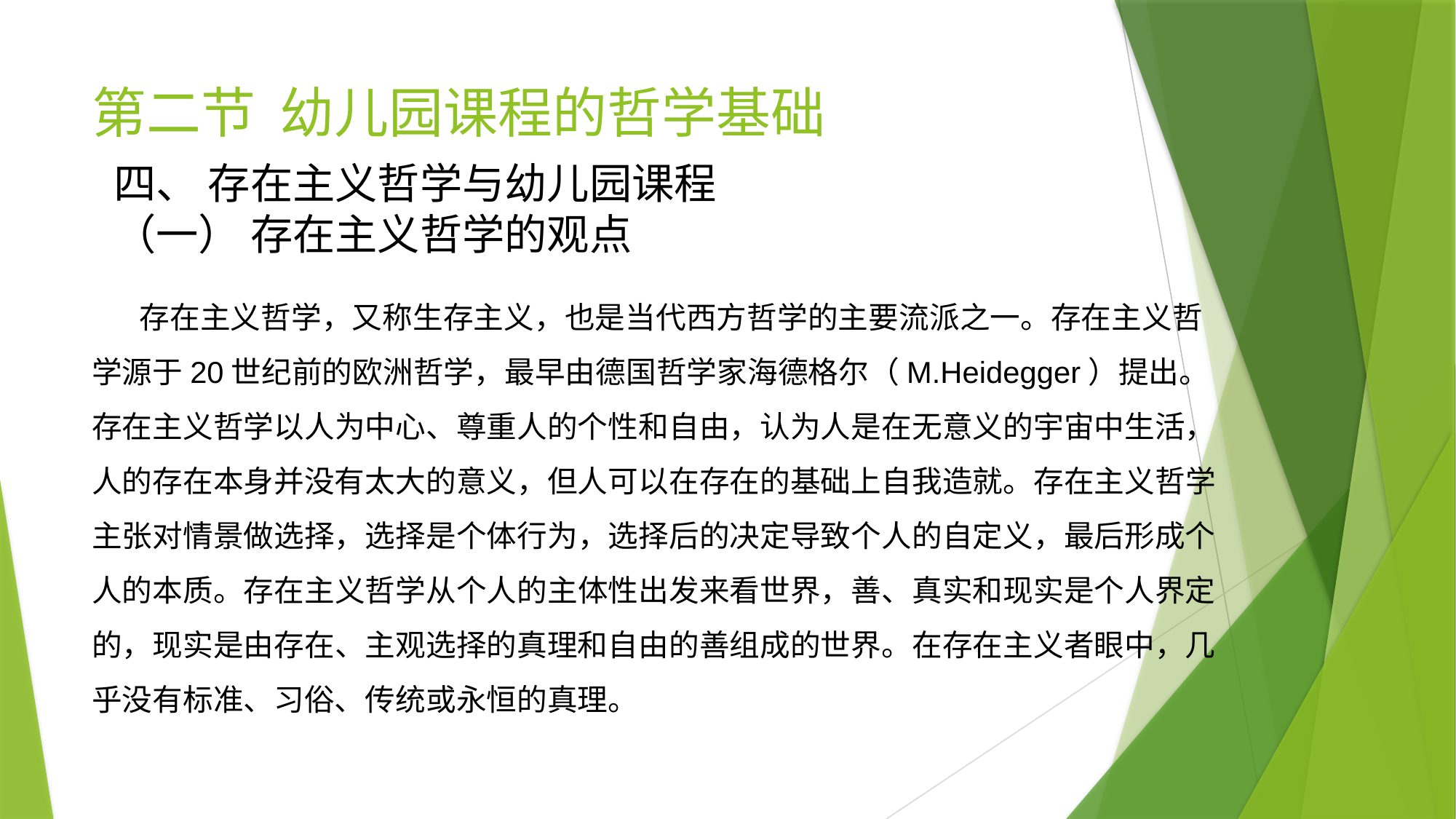

# 第二节  幼儿园课程的哲学基础
四、 存在主义哲学与幼儿园课程
（一） 存在主义哲学的观点
      存在主义哲学，又称生存主义，也是当代西方哲学的主要流派之一。存在主义哲学源于20世纪前的欧洲哲学，最早由德国哲学家海德格尔（M.Heidegger）提出。存在主义哲学以人为中心、尊重人的个性和自由，认为人是在无意义的宇宙中生活，人的存在本身并没有太大的意义，但人可以在存在的基础上自我造就。存在主义哲学主张对情景做选择，选择是个体行为，选择后的决定导致个人的自定义，最后形成个人的本质。存在主义哲学从个人的主体性出发来看世界，善、真实和现实是个人界定的，现实是由存在、主观选择的真理和自由的善组成的世界。在存在主义者眼中，几乎没有标准、习俗、传统或永恒的真理。